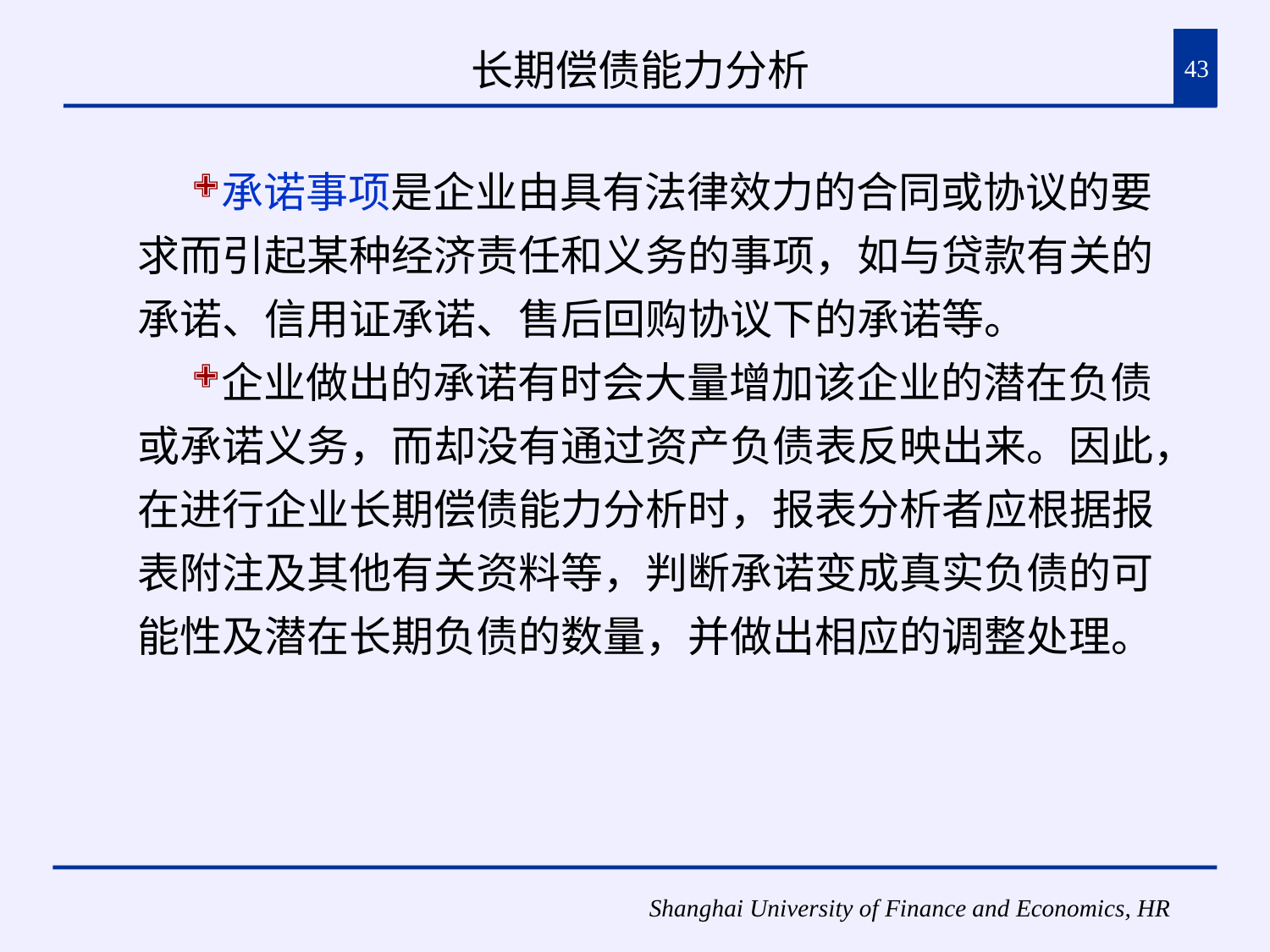

# 长期偿债能力分析
43
承诺事项是企业由具有法律效力的合同或协议的要求而引起某种经济责任和义务的事项，如与贷款有关的承诺、信用证承诺、售后回购协议下的承诺等。
企业做出的承诺有时会大量增加该企业的潜在负债或承诺义务，而却没有通过资产负债表反映出来。因此，在进行企业长期偿债能力分析时，报表分析者应根据报表附注及其他有关资料等，判断承诺变成真实负债的可能性及潜在长期负债的数量，并做出相应的调整处理。